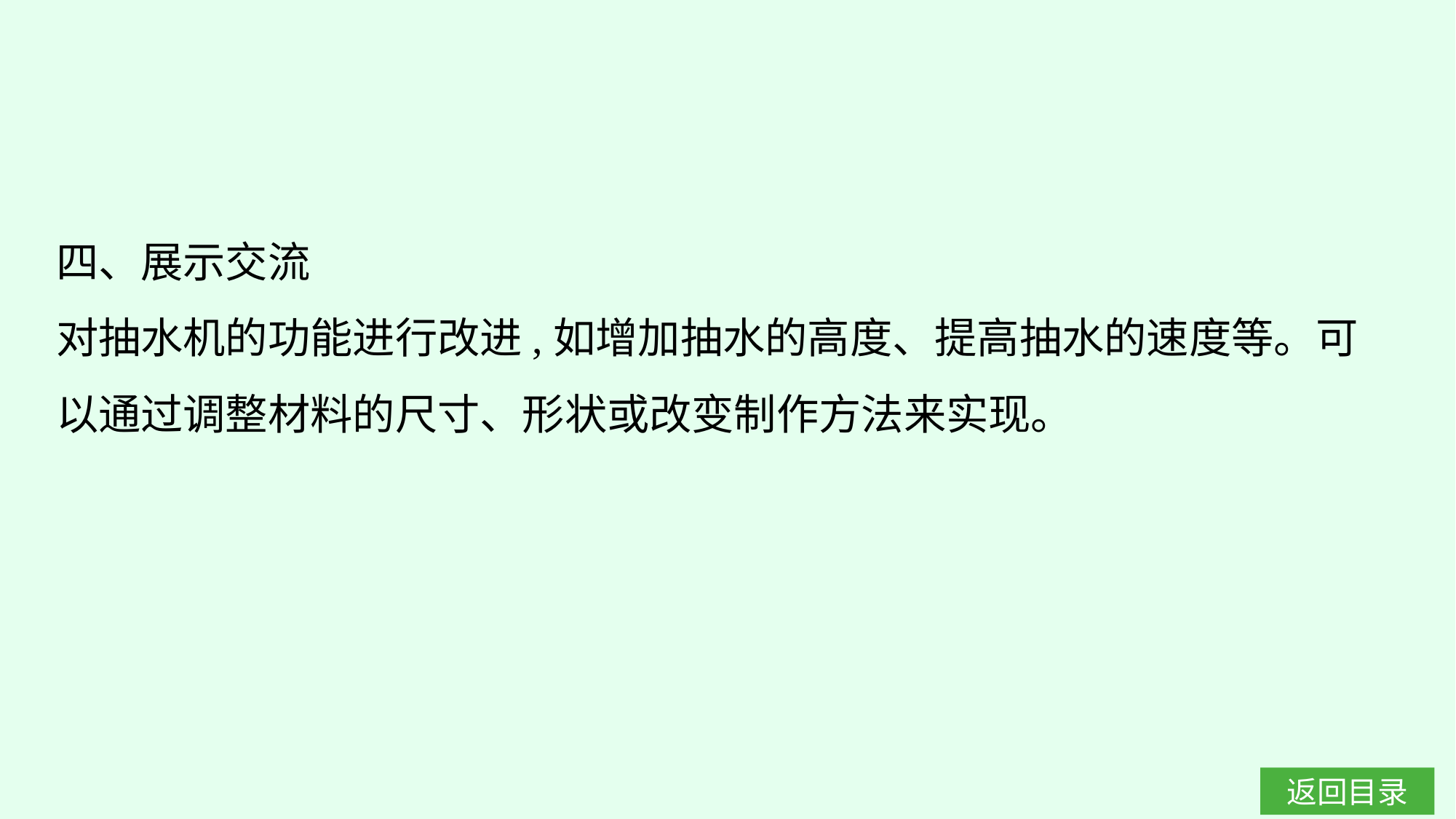

四、展示交流
对抽水机的功能进行改进,如增加抽水的高度、提高抽水的速度等。可以通过调整材料的尺寸、形状或改变制作方法来实现。